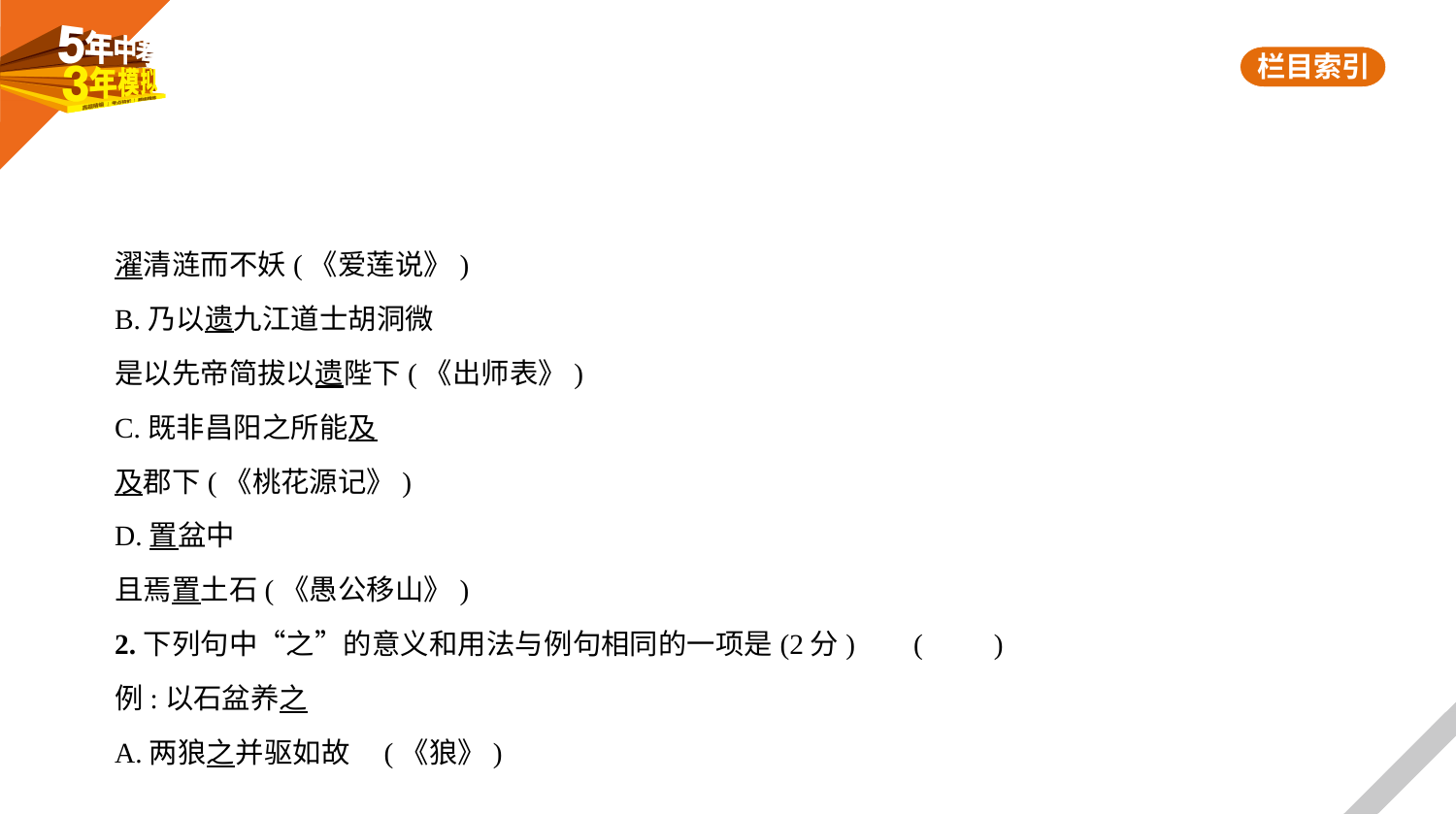

濯清涟而不妖(《爱莲说》)
B.乃以遗九江道士胡洞微
是以先帝简拔以遗陛下(《出师表》)
C.既非昌阳之所能及
及郡下(《桃花源记》)
D.置盆中
且焉置土石(《愚公移山》)
2.下列句中“之”的意义和用法与例句相同的一项是(2分)     (　　)
例:以石盆养之
A.两狼之并驱如故 (《狼》)